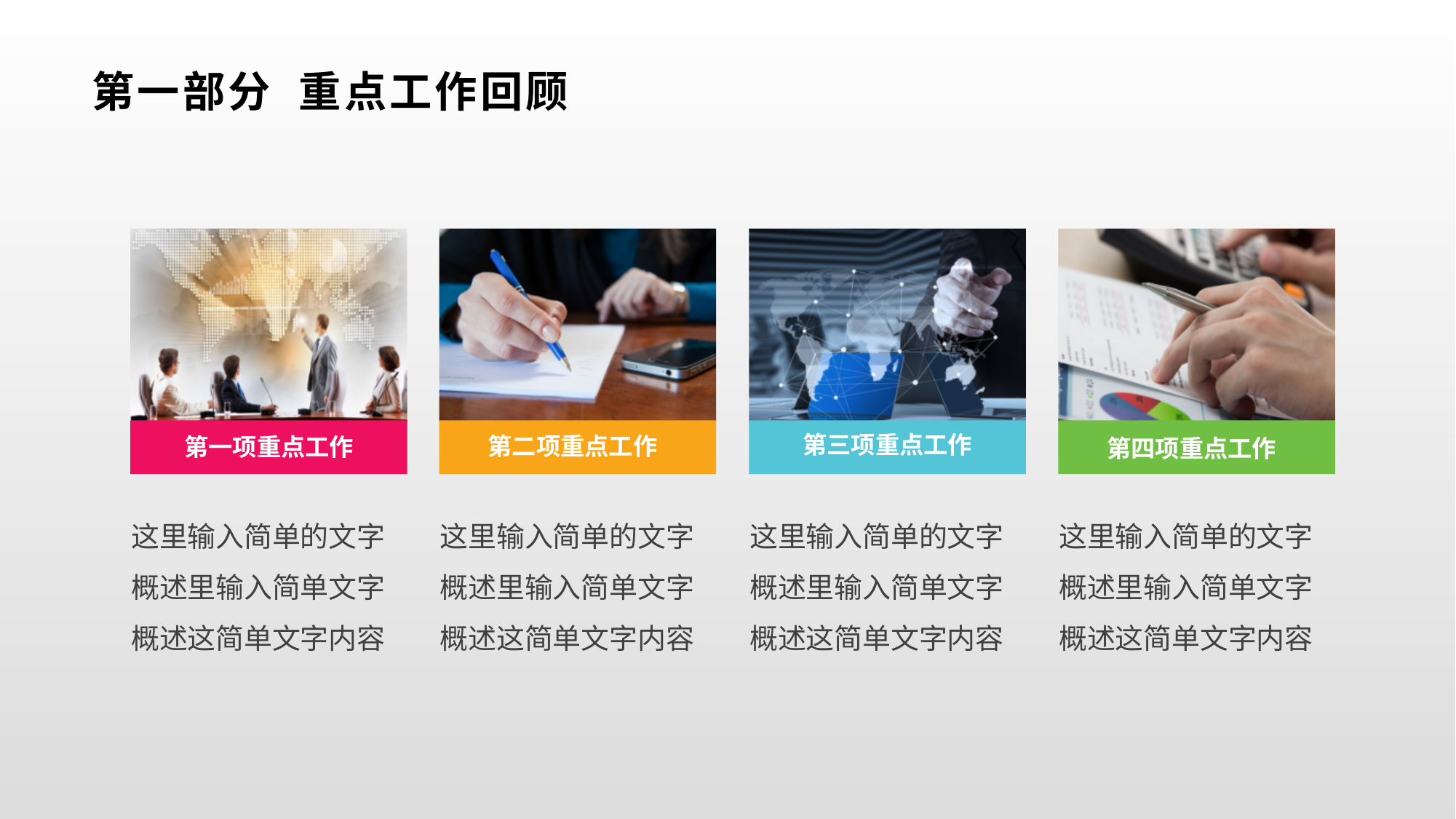

# 第一部分  重点工作回顾

第一项重点工作

第二项重点工作

第三项重点工作

第四项重点工作
这里输入简单的文字概述里输入简单文字概述这简单文字内容
这里输入简单的文字概述里输入简单文字概述这简单文字内容
这里输入简单的文字概述里输入简单文字概述这简单文字内容
这里输入简单的文字概述里输入简单文字概述这简单文字内容